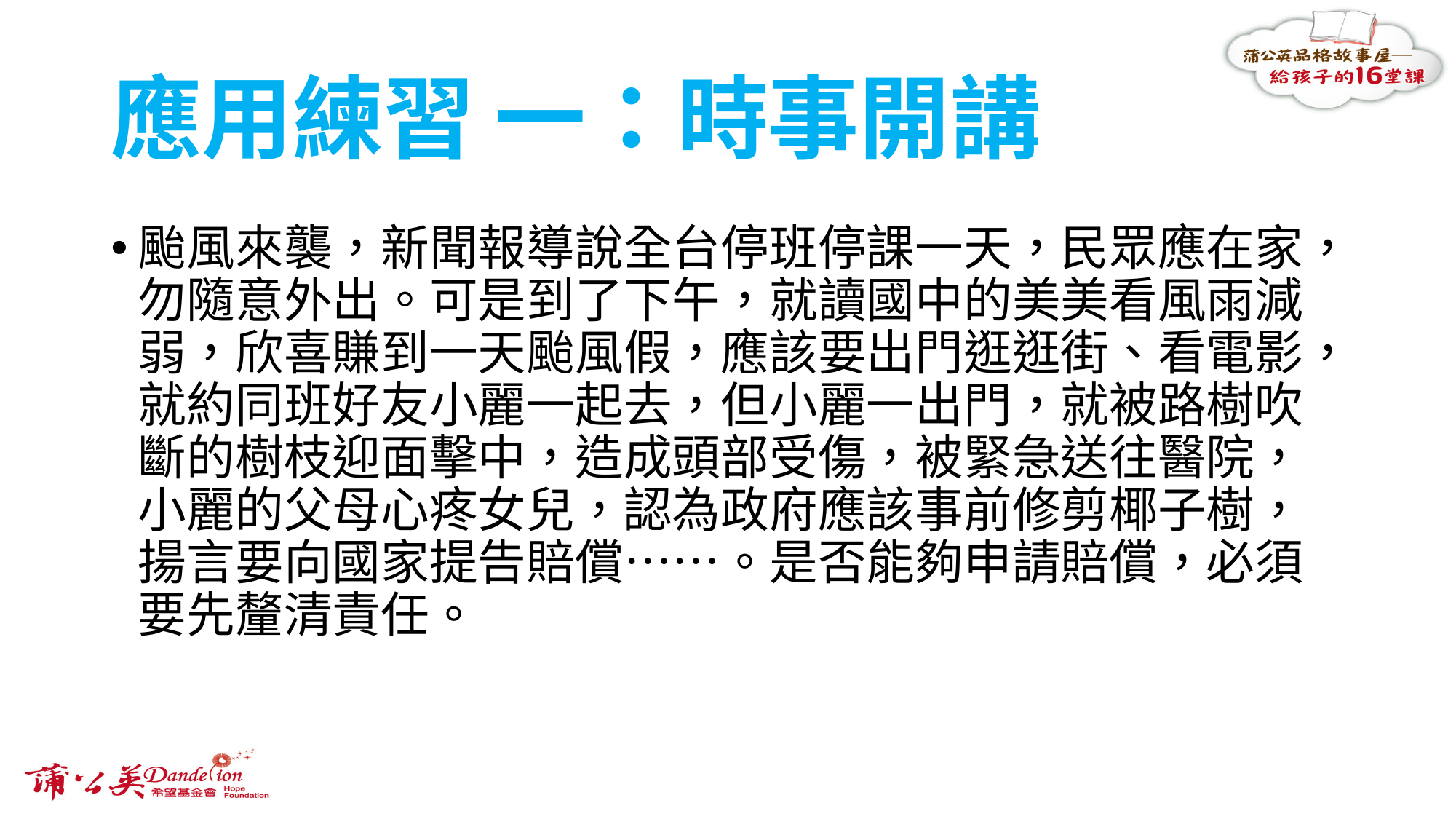

# 應用練習 一：時事開講
颱風來襲，新聞報導說全台停班停課一天，民眾應在家，勿隨意外出。可是到了下午，就讀國中的美美看風雨減弱，欣喜賺到一天颱風假，應該要出門逛逛街、看電影，就約同班好友小麗一起去，但小麗一出門，就被路樹吹斷的樹枝迎面擊中，造成頭部受傷，被緊急送往醫院，小麗的父母心疼女兒，認為政府應該事前修剪椰子樹，揚言要向國家提告賠償……。是否能夠申請賠償，必須要先釐清責任。